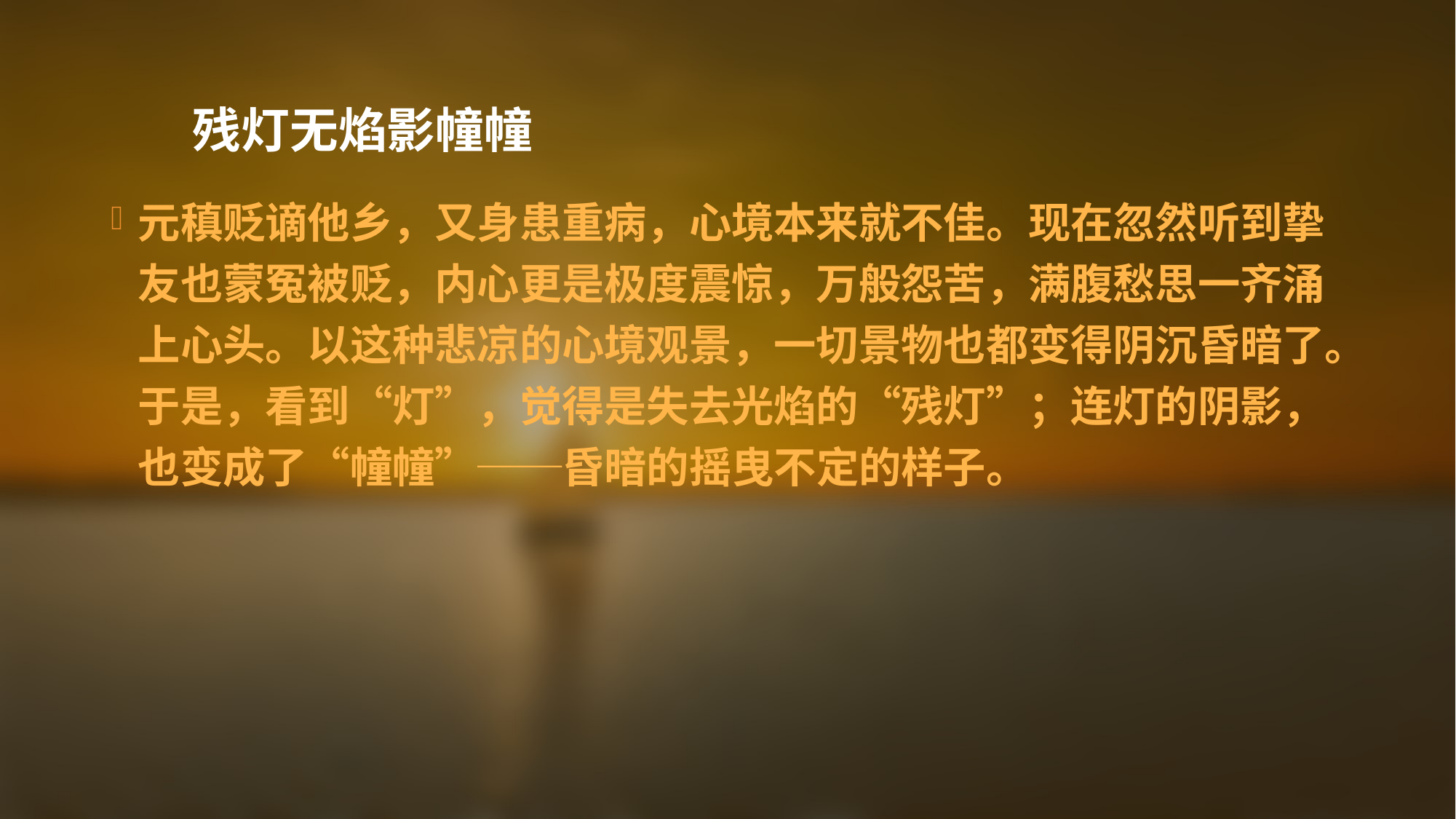

元稹贬谪他乡，又身患重病，心境本来就不佳。现在忽然听到挚友也蒙冤被贬，内心更是极度震惊，万般怨苦，满腹愁思一齐涌上心头。以这种悲凉的心境观景，一切景物也都变得阴沉昏暗了。于是，看到“灯”，觉得是失去光焰的“残灯”；连灯的阴影，也变成了“幢幢”──昏暗的摇曳不定的样子。
# 残灯无焰影幢幢